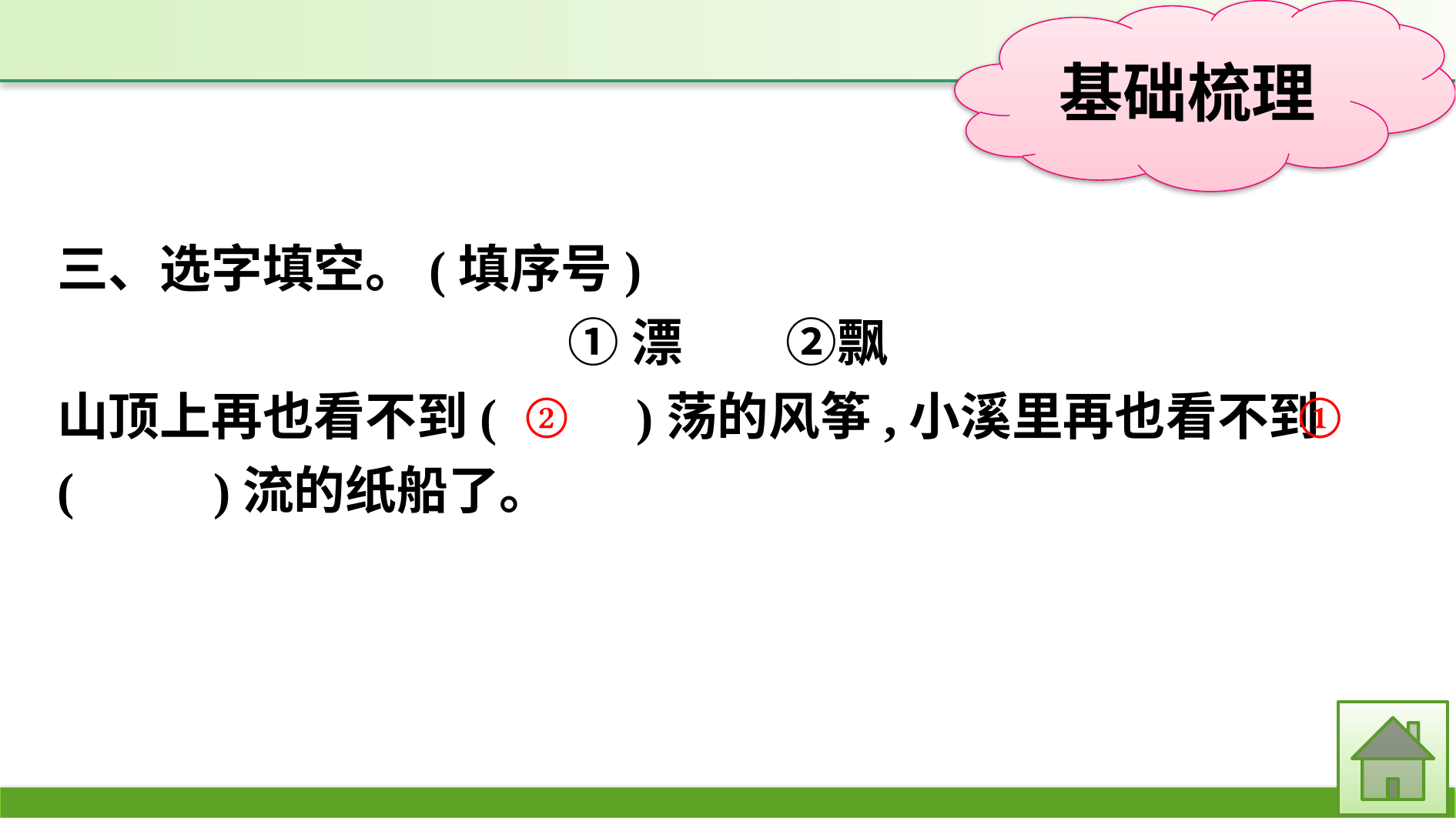

三、选字填空。(填序号)
①漂　　②飘
山顶上再也看不到(　　 )荡的风筝,小溪里再也看不到(　　 )流的纸船了。
②
①